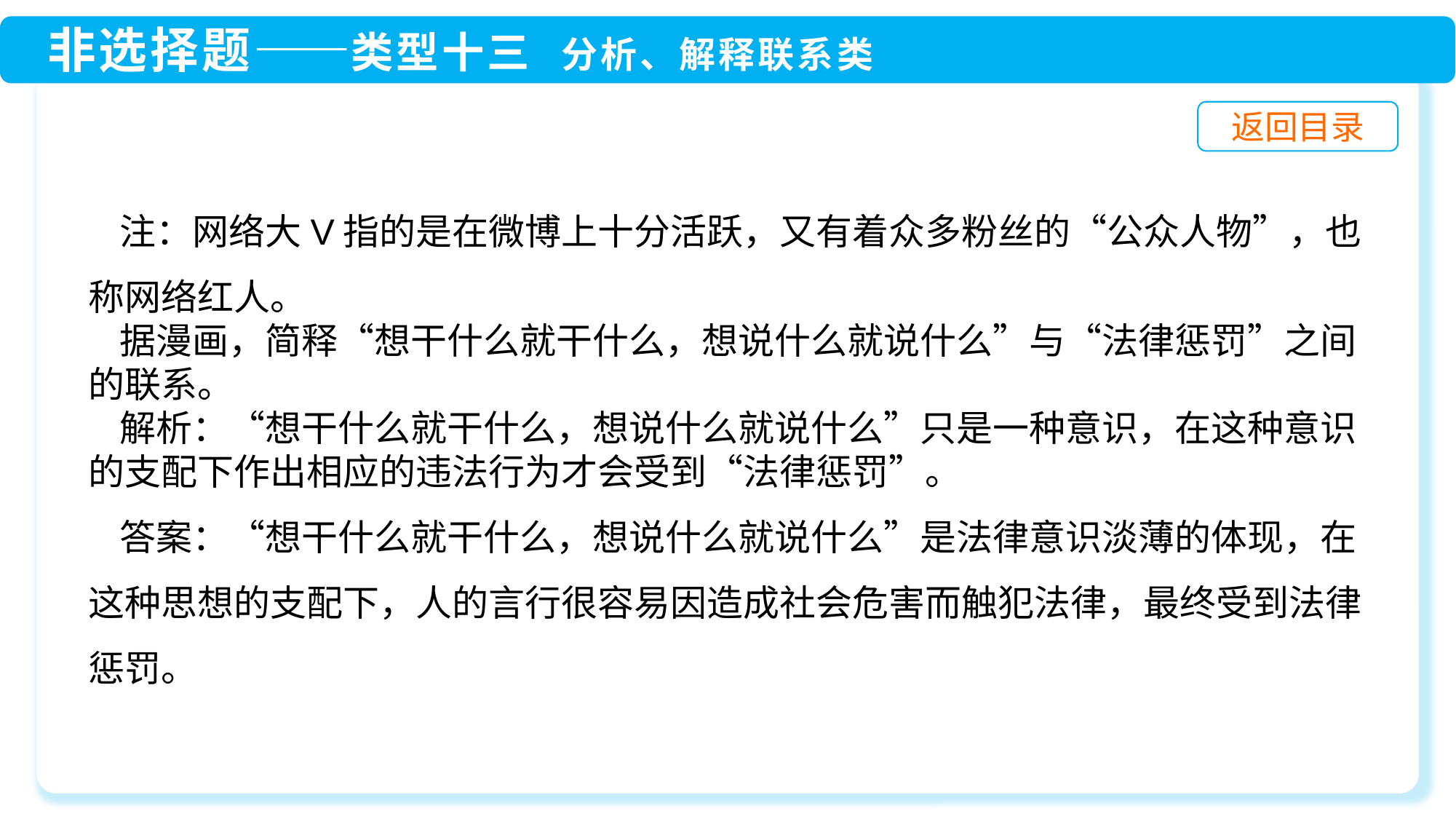

注：网络大V指的是在微博上十分活跃，又有着众多粉丝的“公众人物”，也称网络红人。
据漫画，简释“想干什么就干什么，想说什么就说什么”与“法律惩罚”之间的联系。
解析：“想干什么就干什么，想说什么就说什么”只是一种意识，在这种意识的支配下作出相应的违法行为才会受到“法律惩罚”。
答案：“想干什么就干什么，想说什么就说什么”是法律意识淡薄的体现，在这种思想的支配下，人的言行很容易因造成社会危害而触犯法律，最终受到法律惩罚。